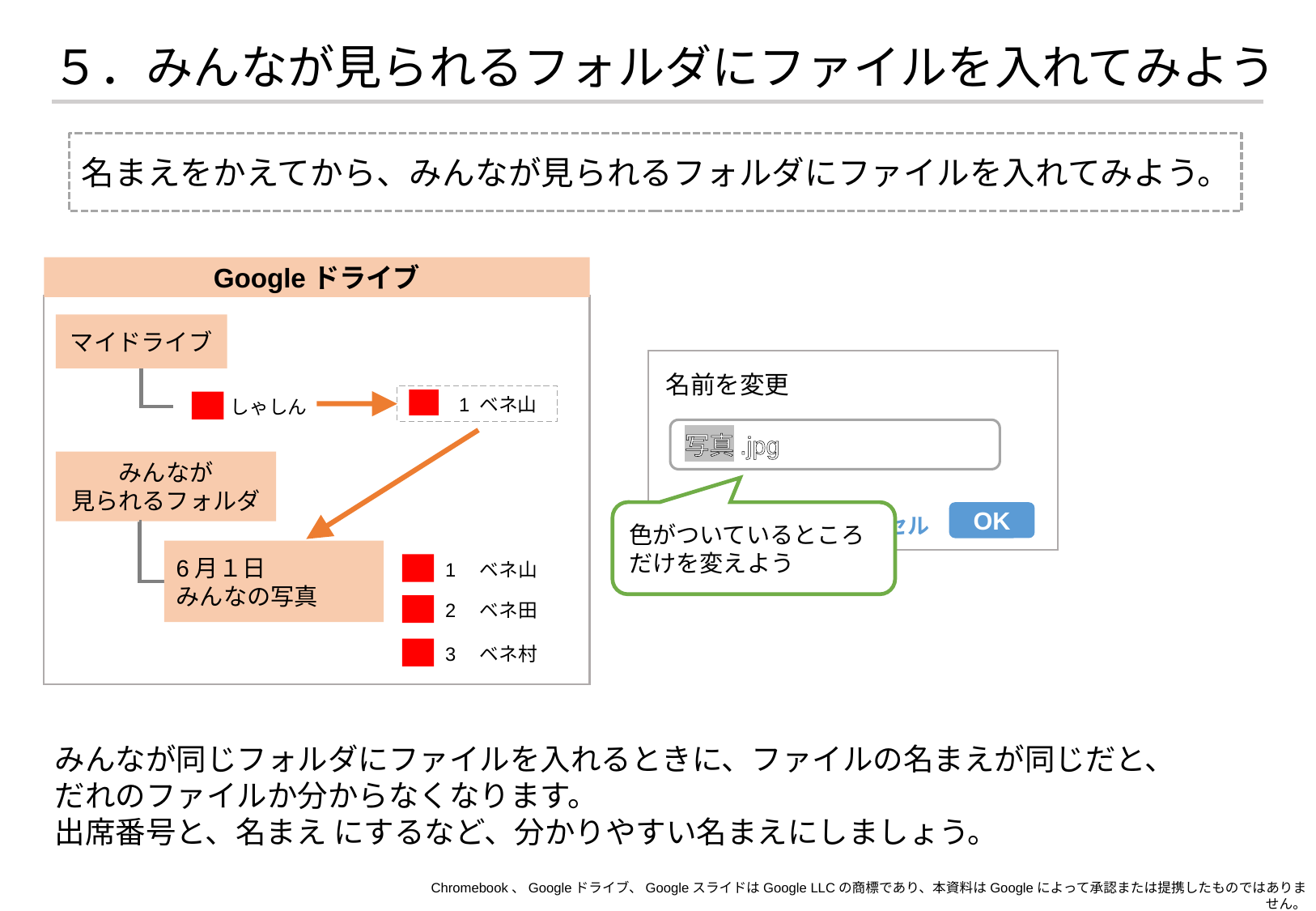

５．みんなが見られるフォルダにファイルを入れてみよう
名まえをかえてから、みんなが見られるフォルダにファイルを入れてみよう。
Googleドライブ

マイドライブ

名前を変更
写真.jpg
OK
キャンセル
     　1 ベネ山
     　しゃしん

みんなが
見られるフォルダ
色がついているところだけを変えよう
6月１日
みんなの写真
     　1　ベネ山

     　2　ベネ田

     　3　ベネ村

みんなが同じフォルダにファイルを入れるときに、ファイルの名まえが同じだと、
だれのファイルか分からなくなります。
出席番号と、名まえ にするなど、分かりやすい名まえにしましょう。
Chromebook、Googleドライブ、GoogleスライドはGoogle LLCの商標であり、本資料はGoogleによって承認または提携したものではありません。
イラスト出典：いらすとや https://www.irasutoya.com/